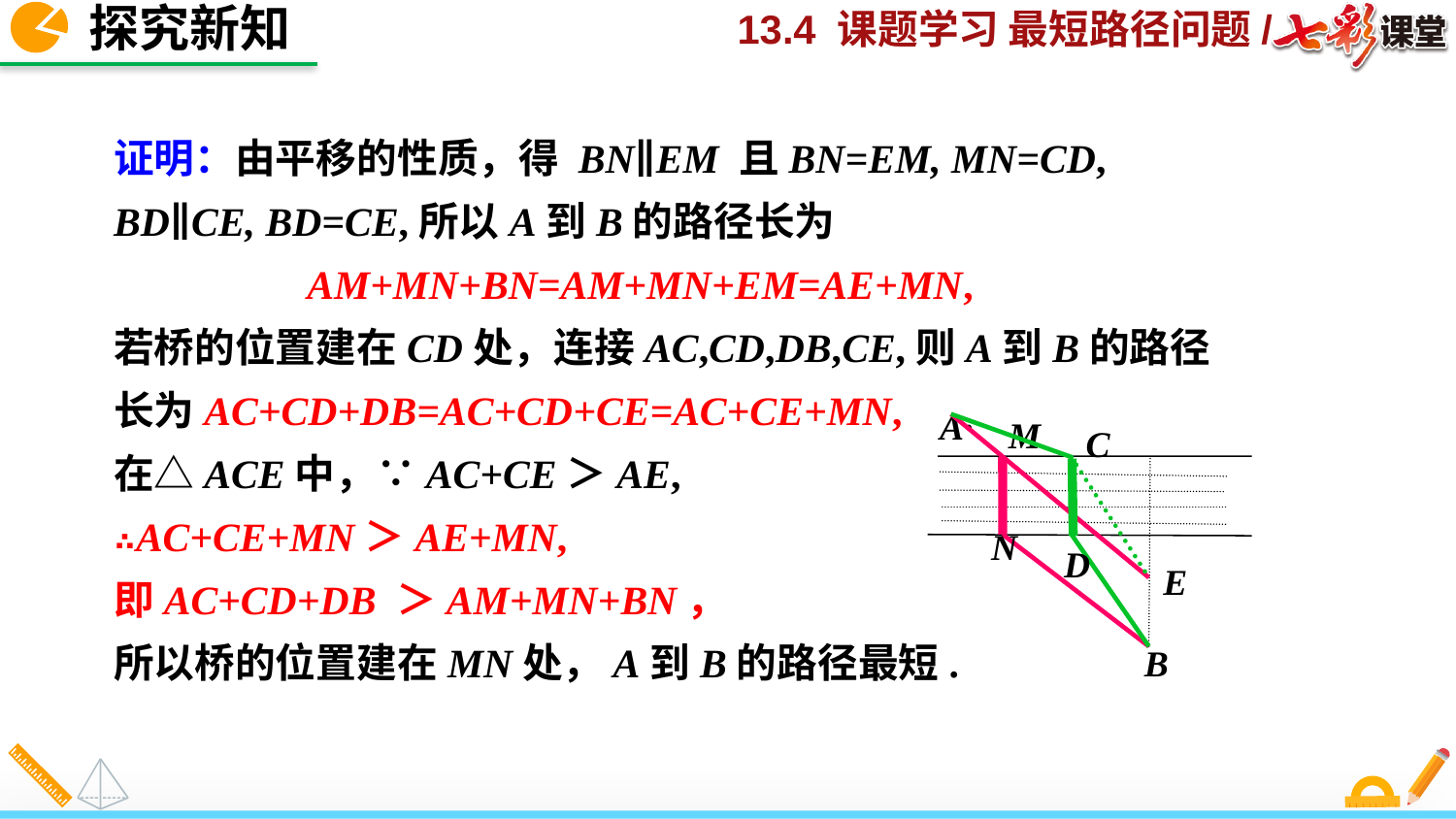

探究新知

证明：由平移的性质，得 BN∥EM 且BN=EM, MN=CD, BD∥CE, BD=CE,所以A到B的路径长为
                   AM+MN+BN=AM+MN+EM=AE+MN,
若桥的位置建在CD处，连接AC,CD,DB,CE,则A到B的路径长为AC+CD+DB=AC+CD+CE=AC+CE+MN,
在△ACE中，∵AC+CE＞AE,
∴AC+CE+MN＞AE+MN,
即AC+CD+DB ＞AM+MN+BN，
所以桥的位置建在MN处，A到B的路径最短.
A·
M

C

N

D

E
B